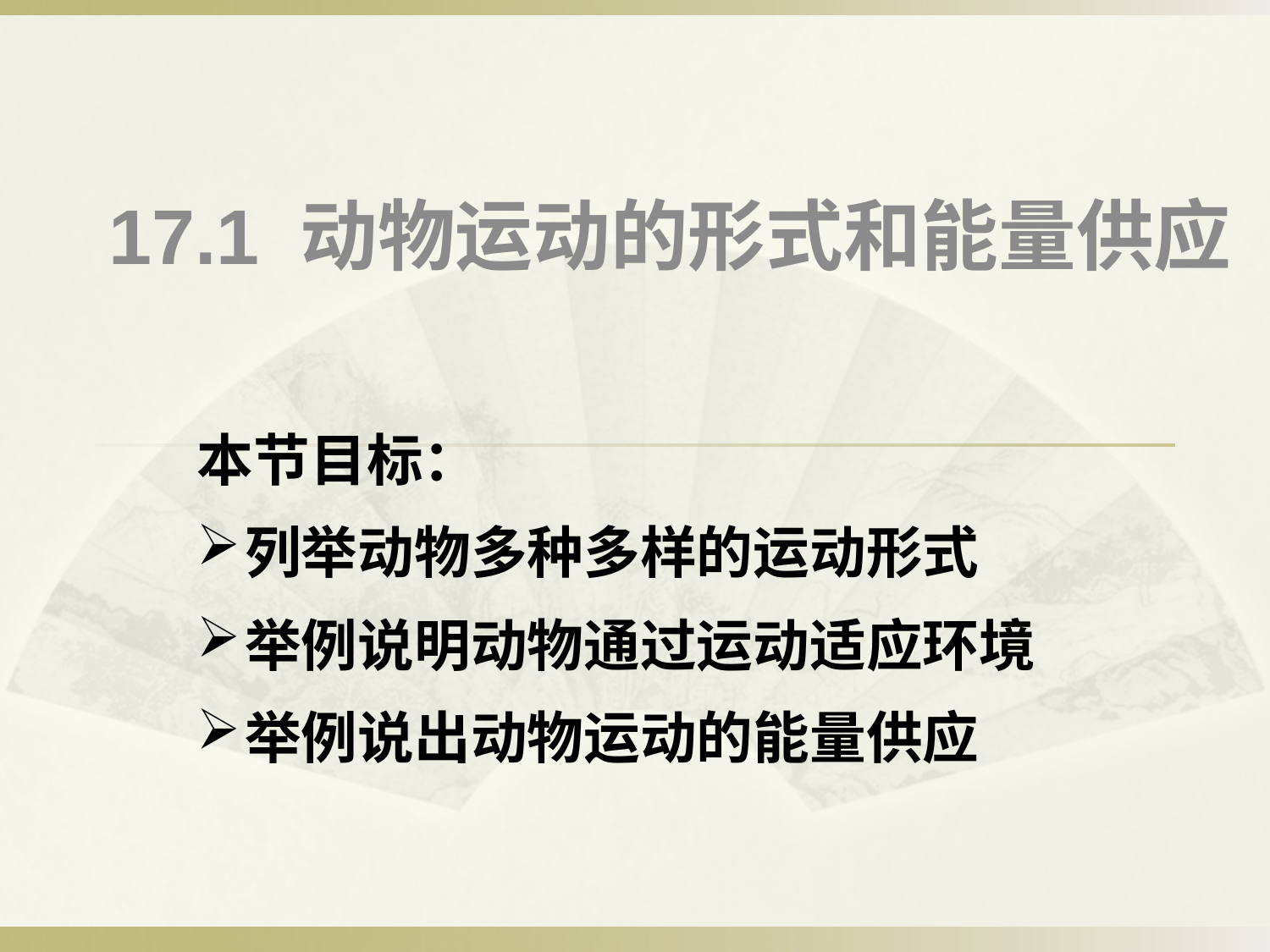

17.1 动物运动的形式和能量供应
本节目标：
列举动物多种多样的运动形式
举例说明动物通过运动适应环境
举例说出动物运动的能量供应